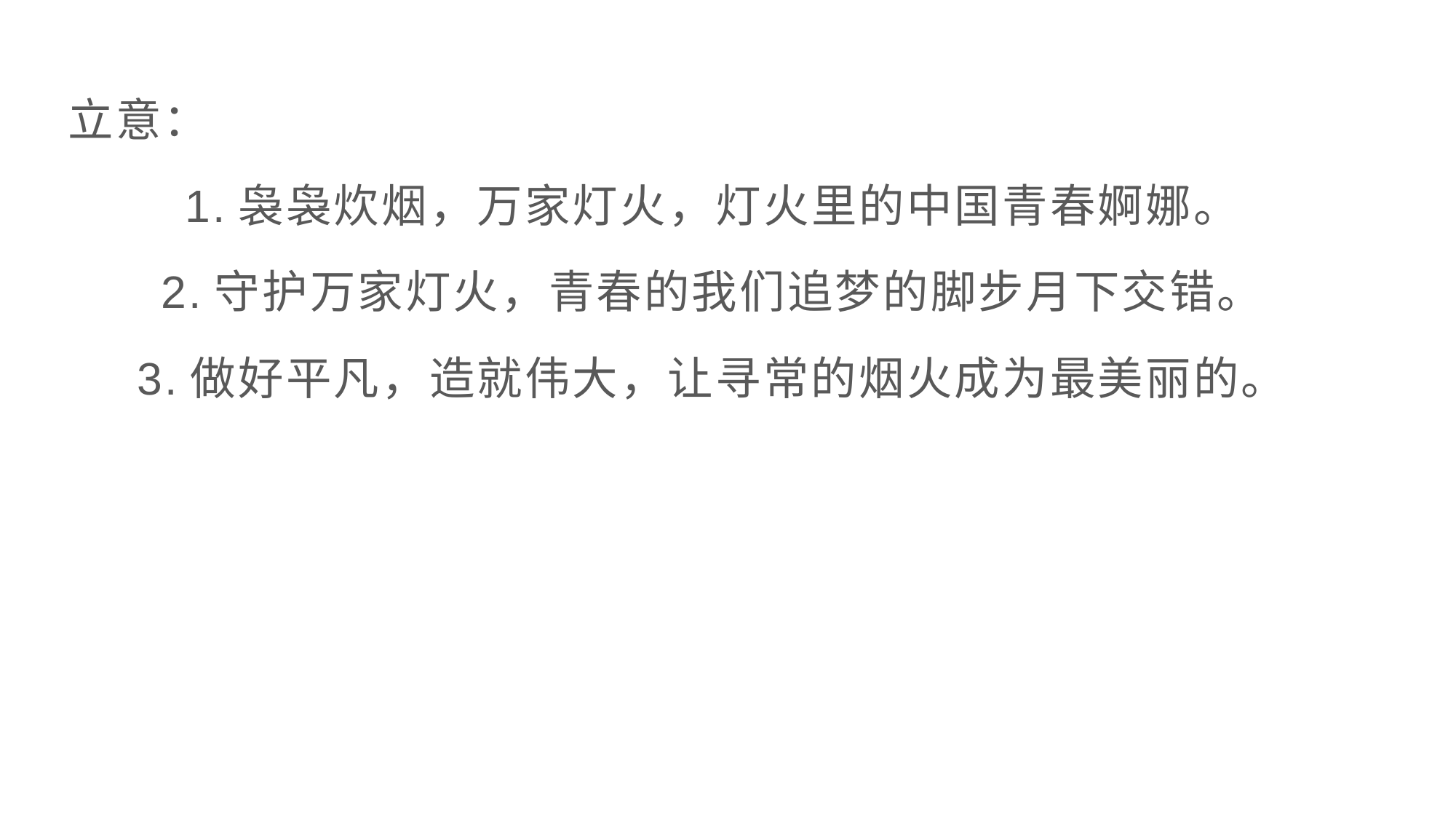

立意：
1.袅袅炊烟，万家灯火，灯火里的中国青春婀娜。
2.守护万家灯火，青春的我们追梦的脚步月下交错。
3.做好平凡，造就伟大，让寻常的烟火成为最美丽的。